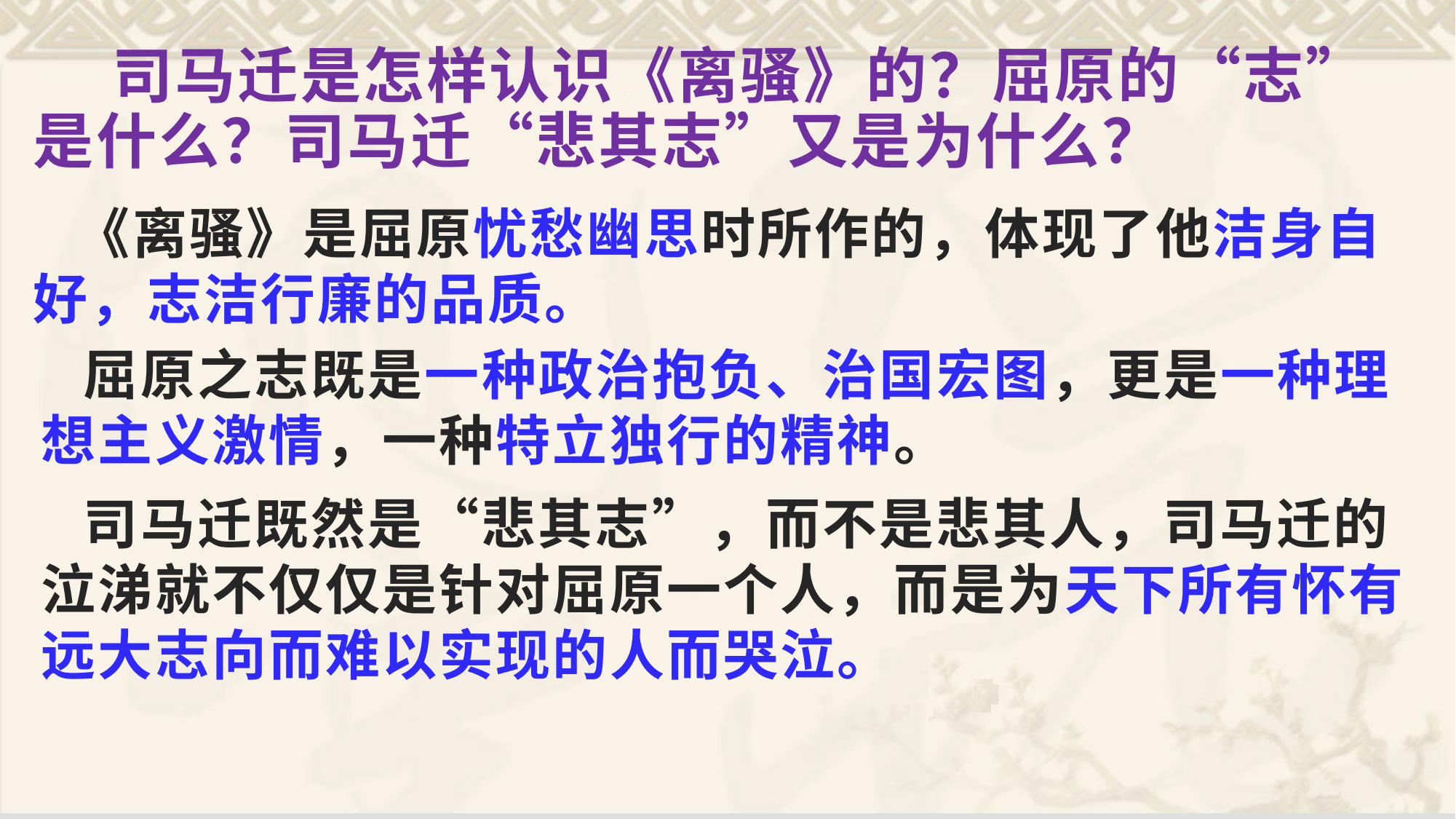

司马迁是怎样认识《离骚》的？屈原的“志”是什么？司马迁“悲其志”又是为什么？
  《离骚》是屈原忧愁幽思时所作的，体现了他洁身自好，志洁行廉的品质。
  屈原之志既是一种政治抱负、治国宏图，更是一种理想主义激情，一种特立独行的精神。
  司马迁既然是“悲其志”，而不是悲其人，司马迁的泣涕就不仅仅是针对屈原一个人，而是为天下所有怀有远大志向而难以实现的人而哭泣。